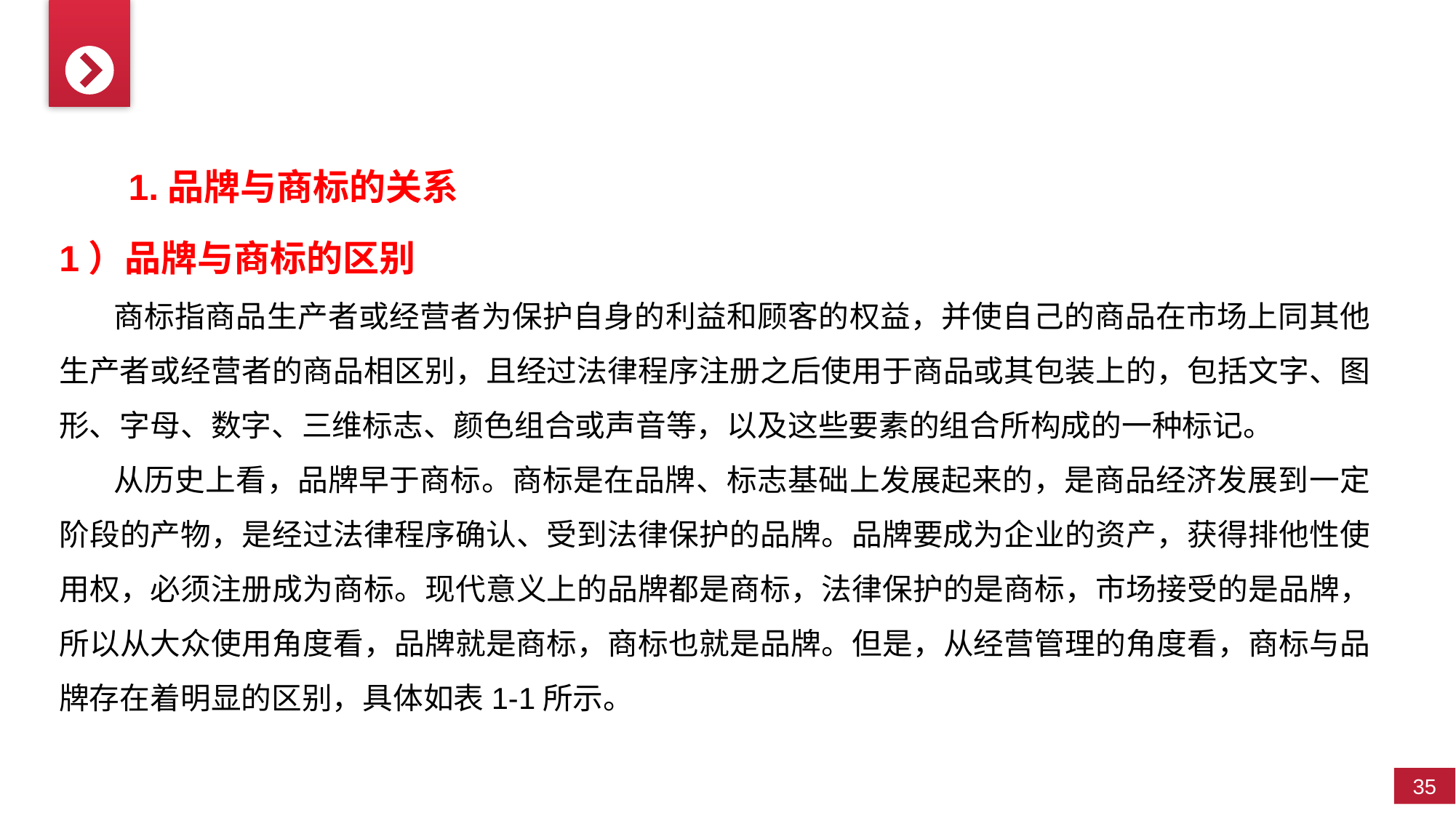

1.品牌与商标的关系
1）品牌与商标的区别
商标指商品生产者或经营者为保护自身的利益和顾客的权益，并使自己的商品在市场上同其他生产者或经营者的商品相区别，且经过法律程序注册之后使用于商品或其包装上的，包括文字、图形、字母、数字、三维标志、颜色组合或声音等，以及这些要素的组合所构成的一种标记。
从历史上看，品牌早于商标。商标是在品牌、标志基础上发展起来的，是商品经济发展到一定阶段的产物，是经过法律程序确认、受到法律保护的品牌。品牌要成为企业的资产，获得排他性使用权，必须注册成为商标。现代意义上的品牌都是商标，法律保护的是商标，市场接受的是品牌，所以从大众使用角度看，品牌就是商标，商标也就是品牌。但是，从经营管理的角度看，商标与品牌存在着明显的区别，具体如表1-1所示。